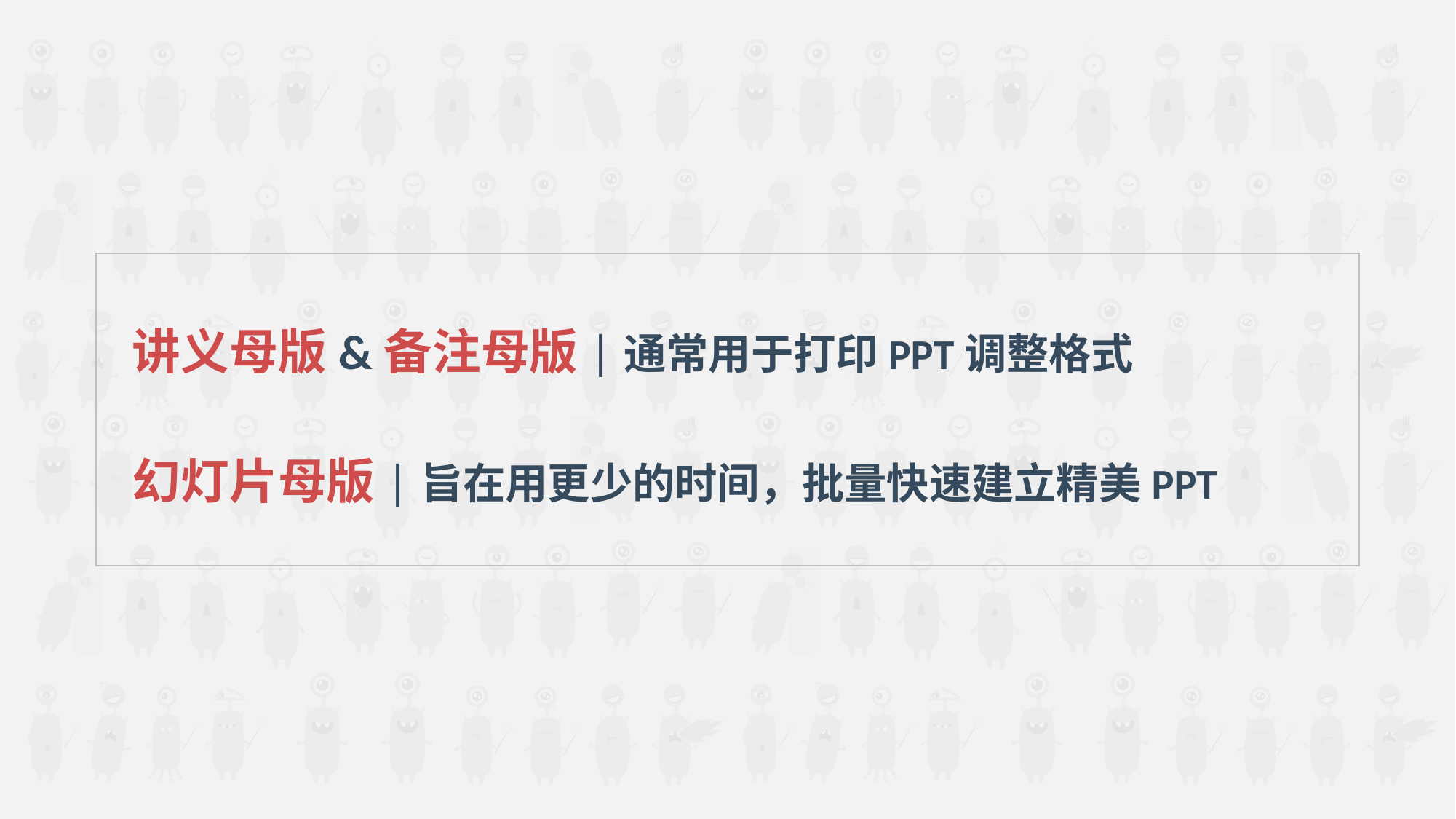

讲义母版&备注母版|通常用于打印PPT调整格式
幻灯片母版|旨在用更少的时间，批量快速建立精美PPT